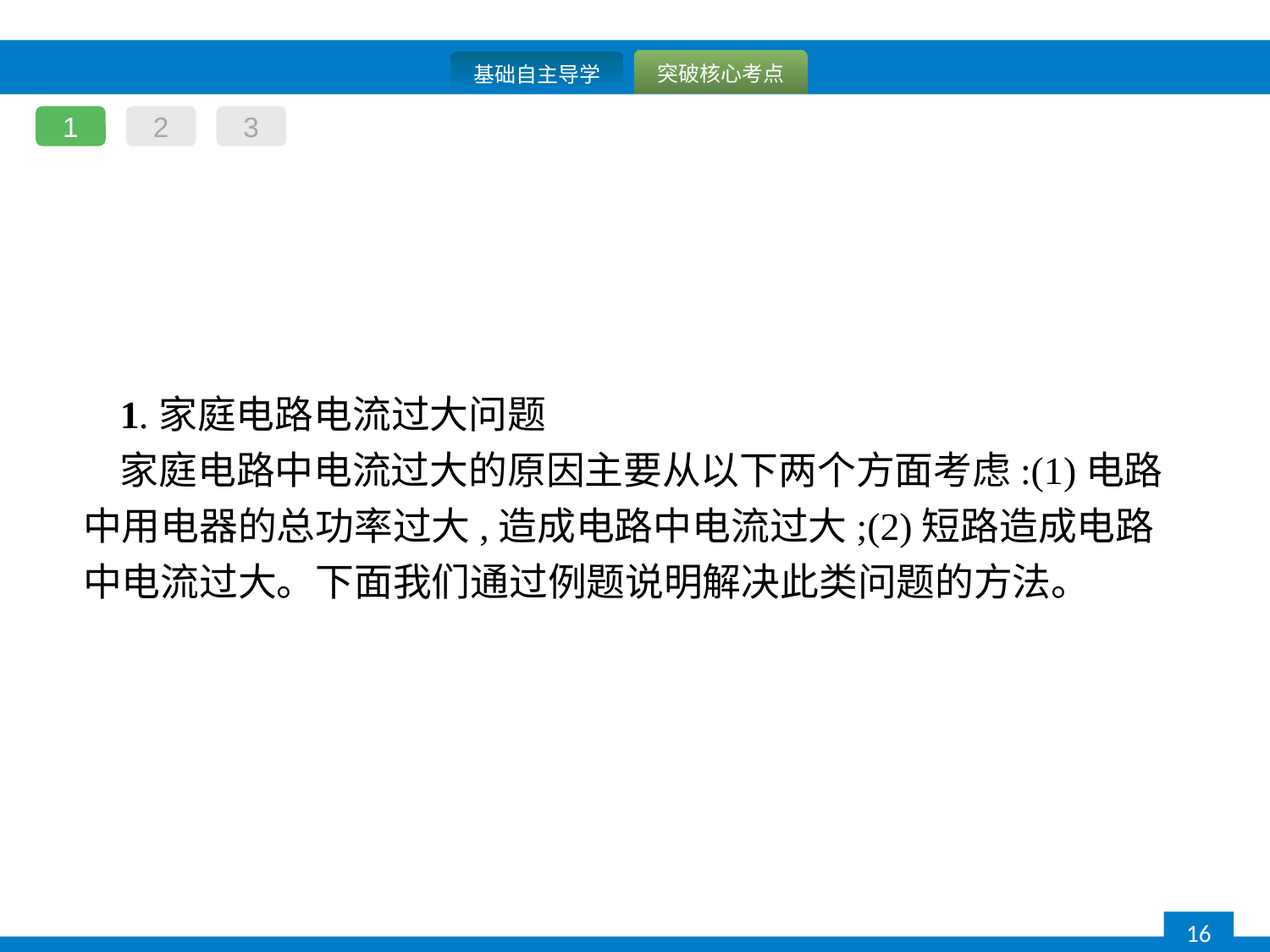

1
2
3
1.家庭电路电流过大问题
家庭电路中电流过大的原因主要从以下两个方面考虑:(1)电路中用电器的总功率过大,造成电路中电流过大;(2)短路造成电路中电流过大。下面我们通过例题说明解决此类问题的方法。